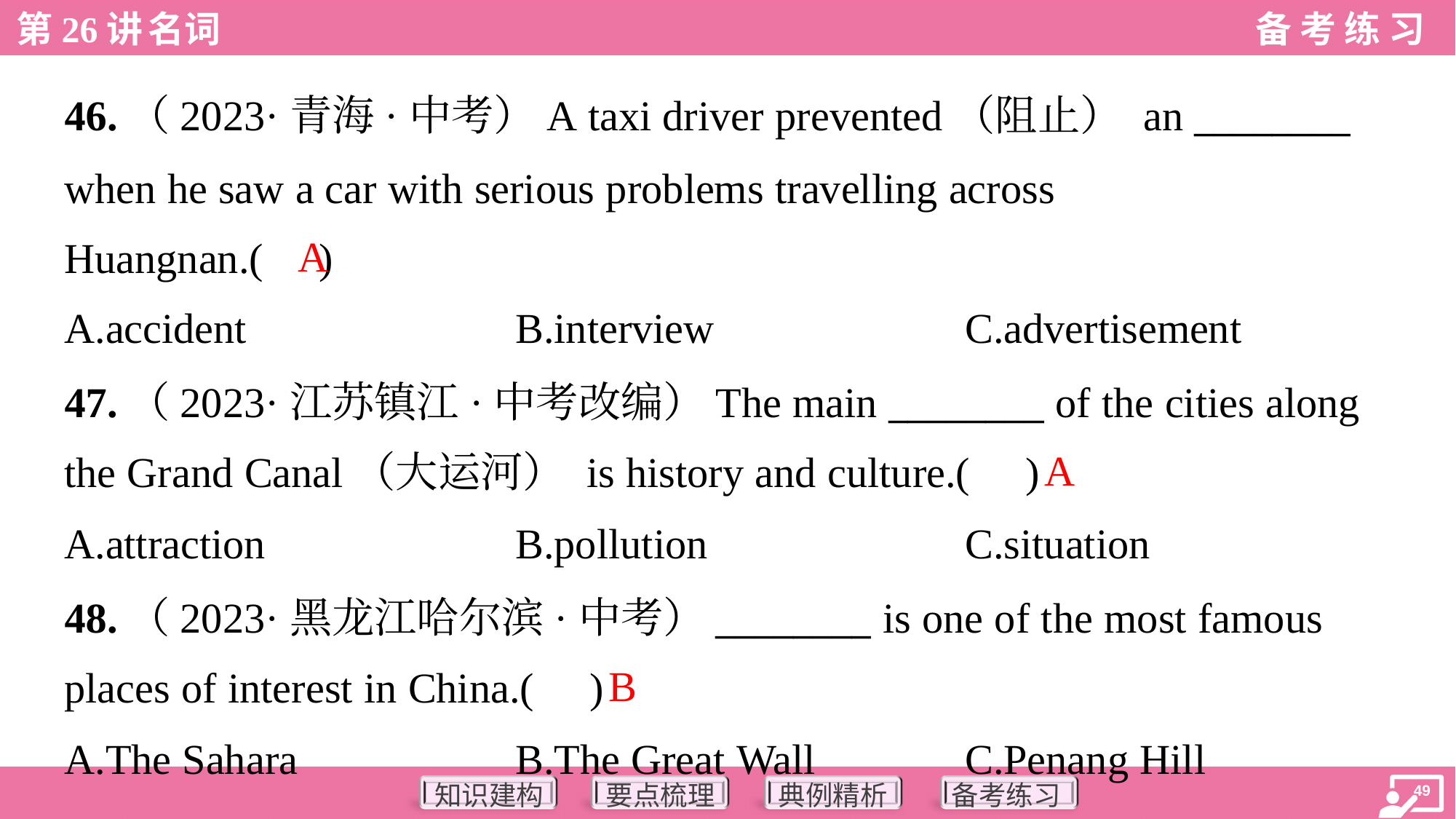

46.（2023·青海·中考）A taxi driver prevented（阻止） an ________
when he saw a car with serious problems travelling across
Huangnan.(     )
A
A.accident	B.interview	C.advertisement
47.（2023·江苏镇江·中考改编）The main ________ of the cities along
the Grand Canal（大运河） is history and culture.(     )
A
A.attraction	B.pollution	C.situation
48.（2023·黑龙江哈尔滨·中考）________ is one of the most famous
places of interest in China.(     )
B
A.The Sahara	B.The Great Wall	C.Penang Hill